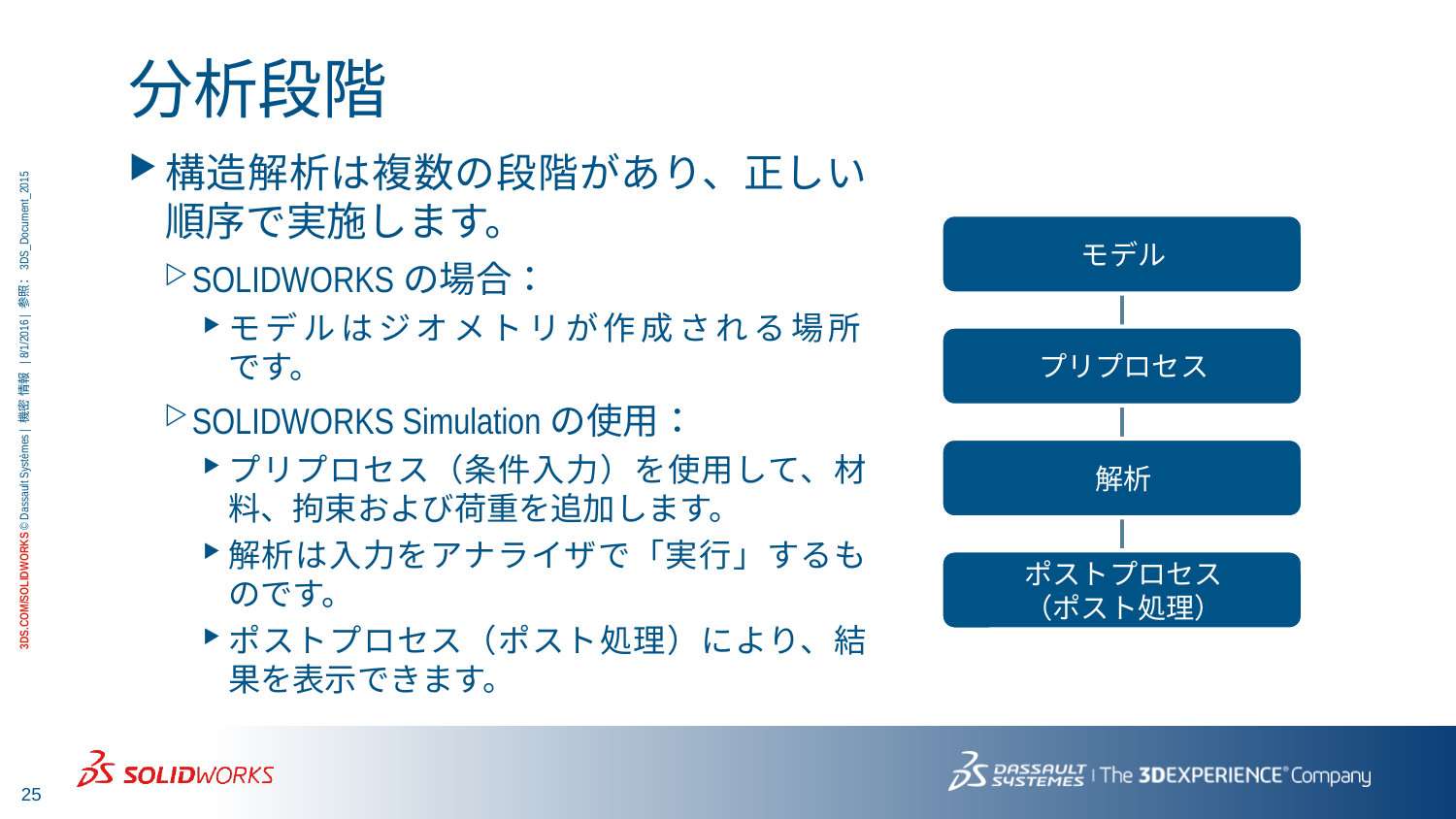

# 分析段階
構造解析は複数の段階があり、正しい順序で実施します。
SOLIDWORKSの場合：
モデルはジオメトリが作成される場所
です。
SOLIDWORKS Simulationの使用：
プリプロセス（条件入力）を使用して、材料、拘束および荷重を追加します。
解析は入力をアナライザで「実行」するものです。
ポストプロセス（ポスト処理）により、結果を表示できます。
モデル
プリプロセス
解析
ポストプロセス
（ポスト処理）